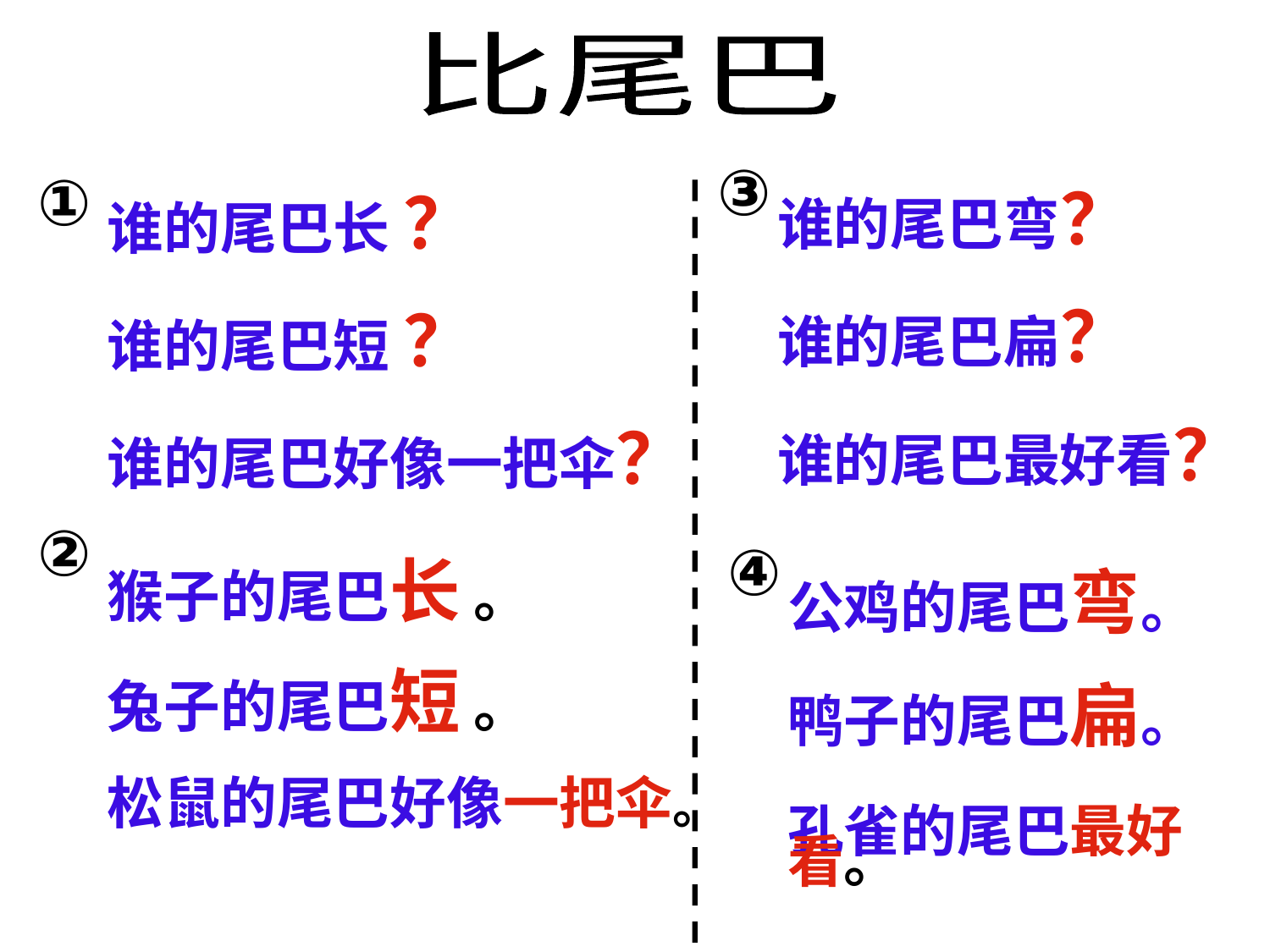

比尾巴

谁的尾巴长 ？

谁的尾巴短 ？

谁的尾巴好像一把伞？

谁的尾巴弯？

谁的尾巴扁？

谁的尾巴最好看？

③
①

猴子的尾巴长 。

兔子的尾巴短 。

松鼠的尾巴好像一把伞。

②

公鸡的尾巴弯。

鸭子的尾巴扁。

孔雀的尾巴最好看。
④